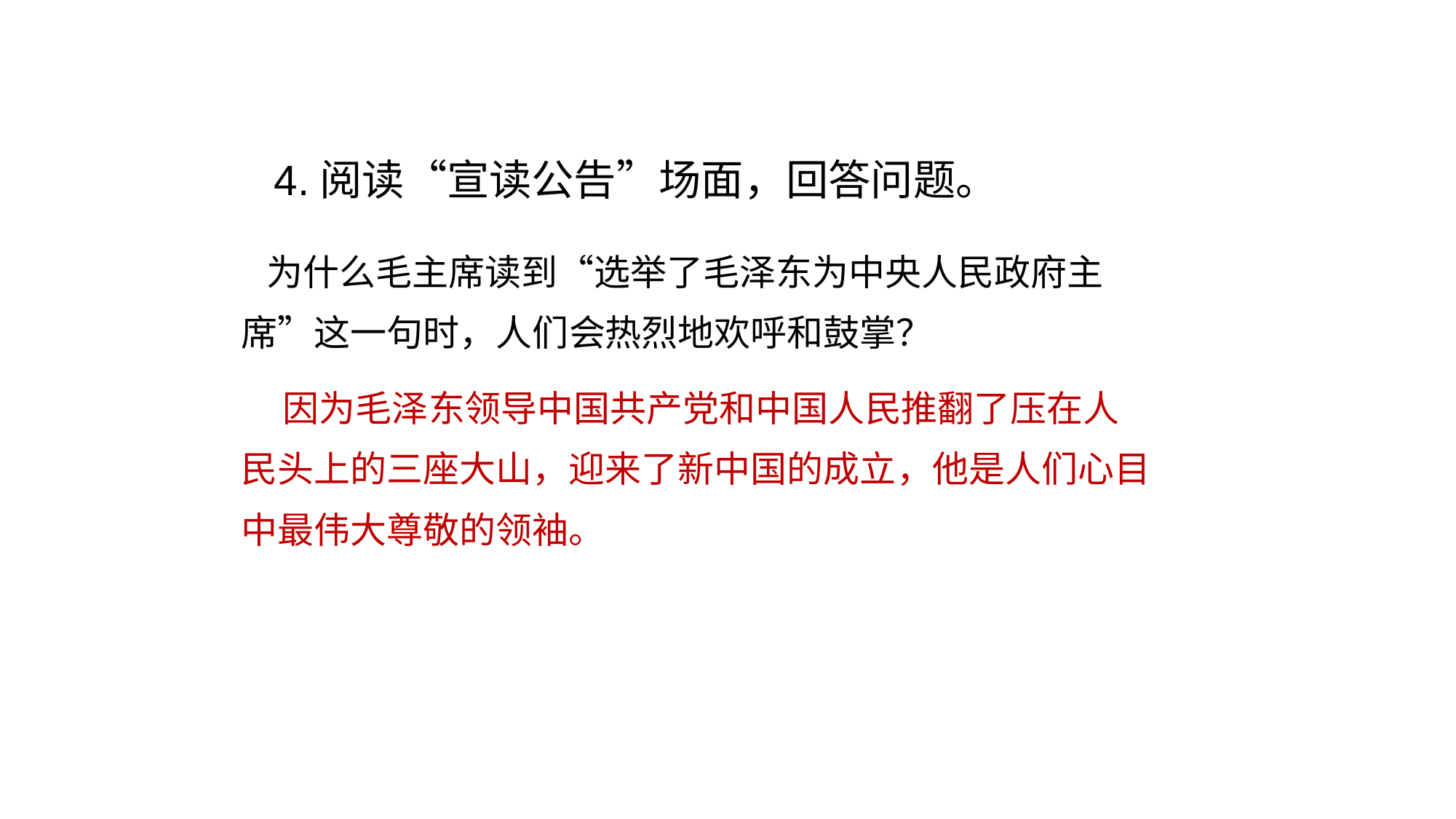

4.阅读“宣读公告”场面，回答问题。
  为什么毛主席读到“选举了毛泽东为中央人民政府主席”这一句时，人们会热烈地欢呼和鼓掌？
    因为毛泽东领导中国共产党和中国人民推翻了压在人民头上的三座大山，迎来了新中国的成立，他是人们心目中最伟大尊敬的领袖。